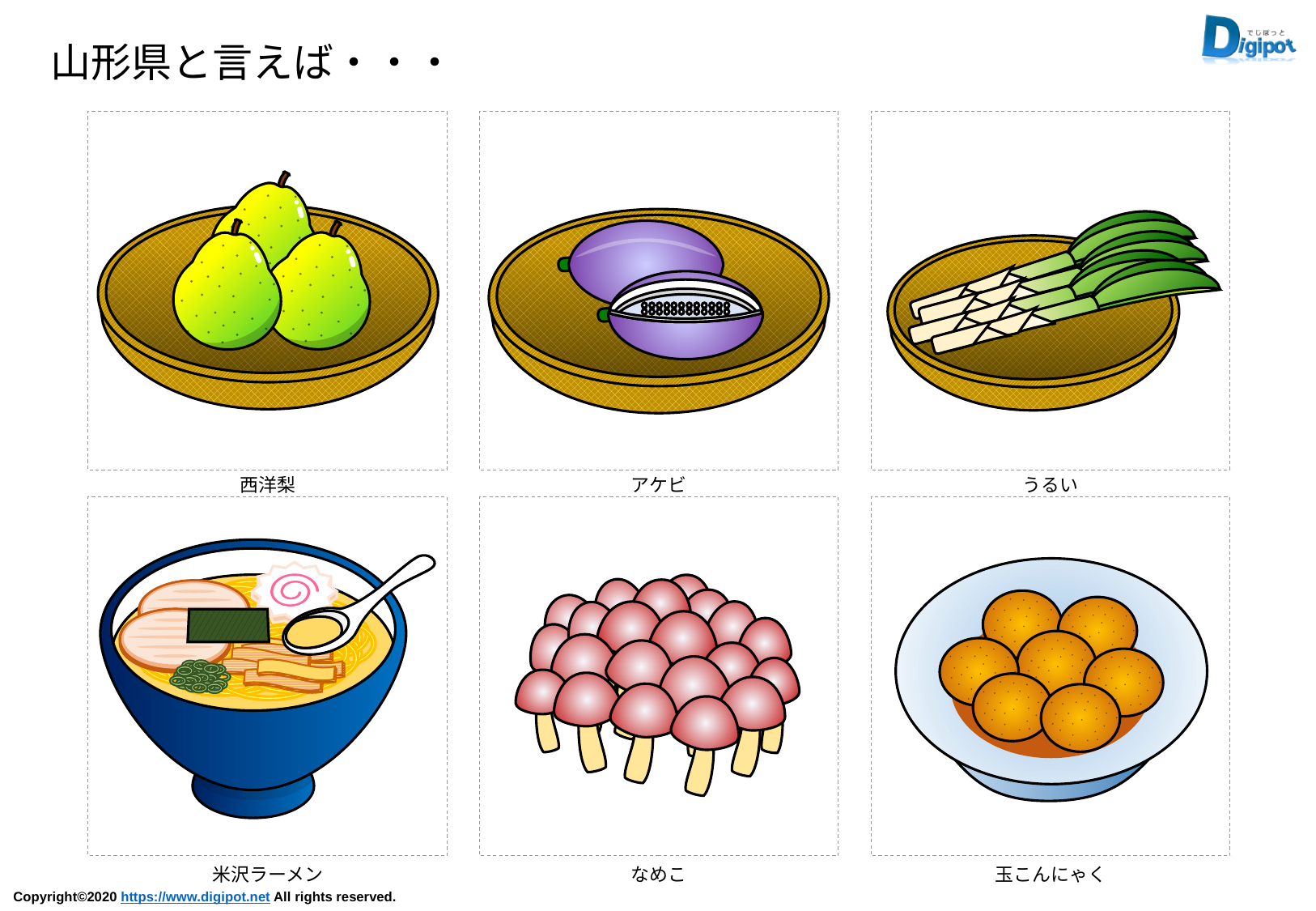

山形県と言えば・・・

西洋梨
アケビ
うるい

米沢ラーメン
なめこ
玉こんにゃく